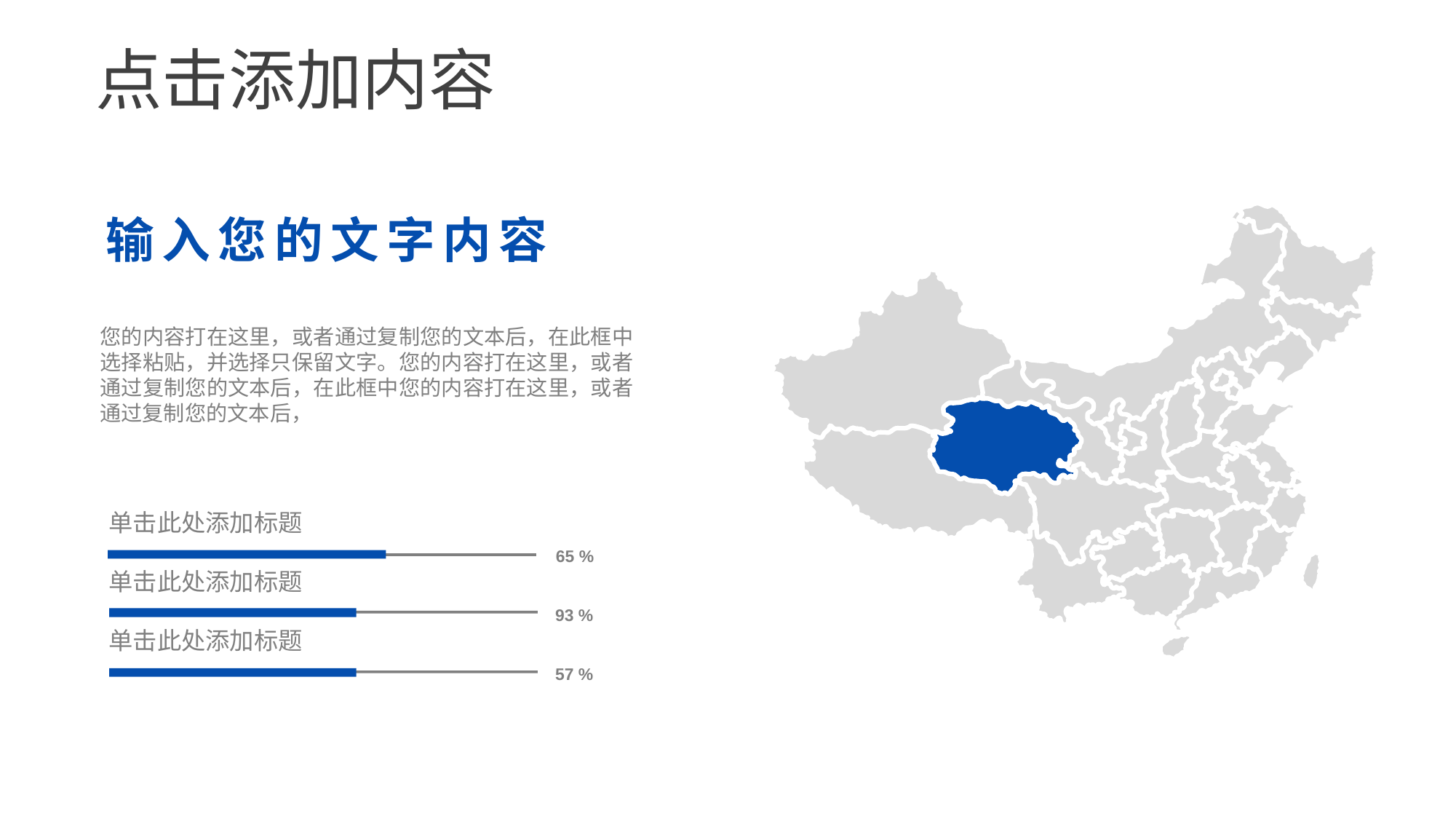

点击添加内容
14

输入您的文字内容
您的内容打在这里，或者通过复制您的文本后，在此框中选择粘贴，并选择只保留文字。您的内容打在这里，或者通过复制您的文本后，在此框中您的内容打在这里，或者通过复制您的文本后，
单击此处添加标题
65 %

单击此处添加标题
93 %

单击此处添加标题
57 %